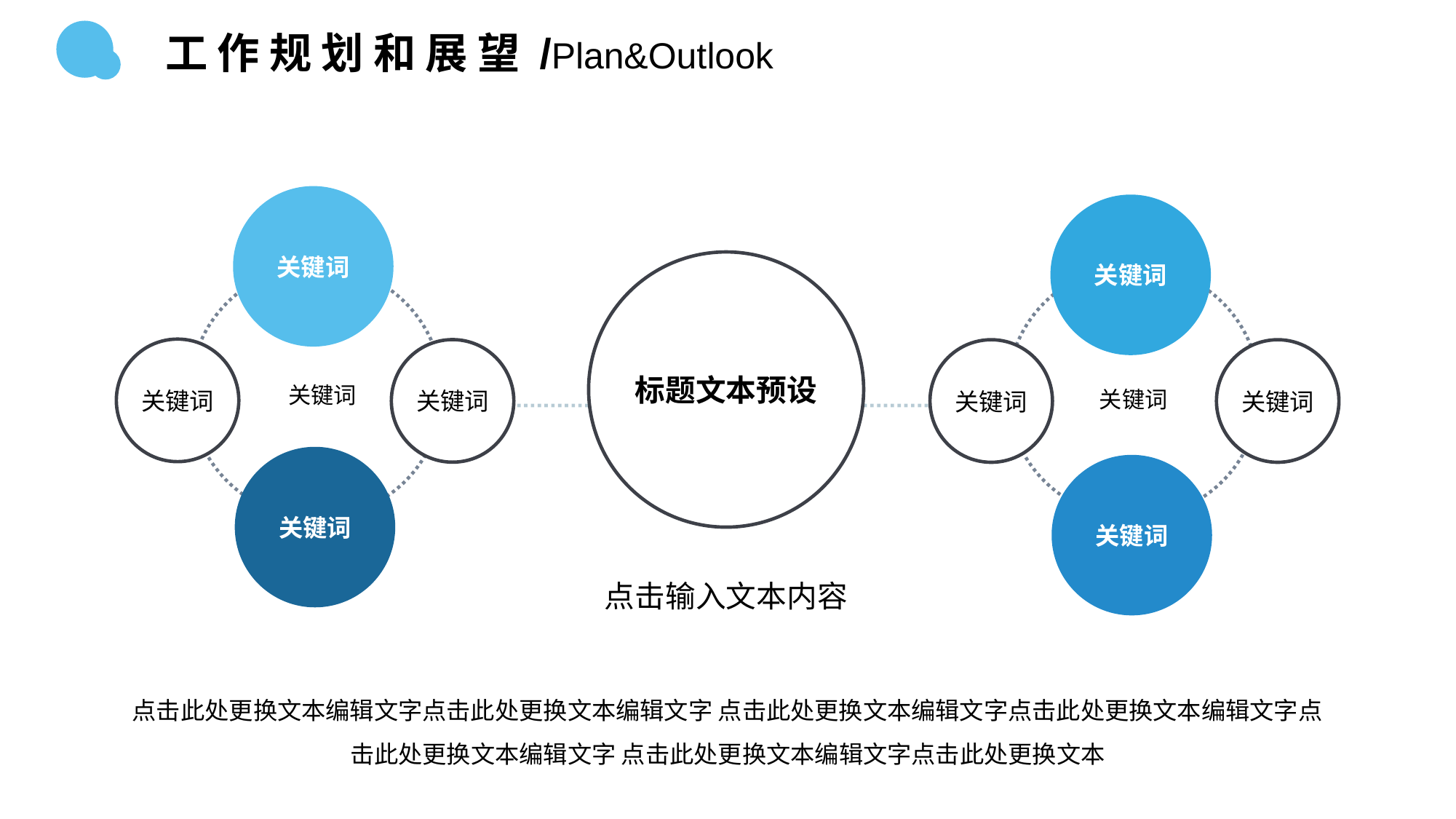

工 作 规 划 和 展 望 /Plan&Outlook
关键词
关键词
标题文本预设

关键词
关键词
关键词
关键词
关键词
关键词
关键词
关键词
点击输入文本内容
点击此处更换文本编辑文字点击此处更换文本编辑文字 点击此处更换文本编辑文字点击此处更换文本编辑文字点击此处更换文本编辑文字 点击此处更换文本编辑文字点击此处更换文本